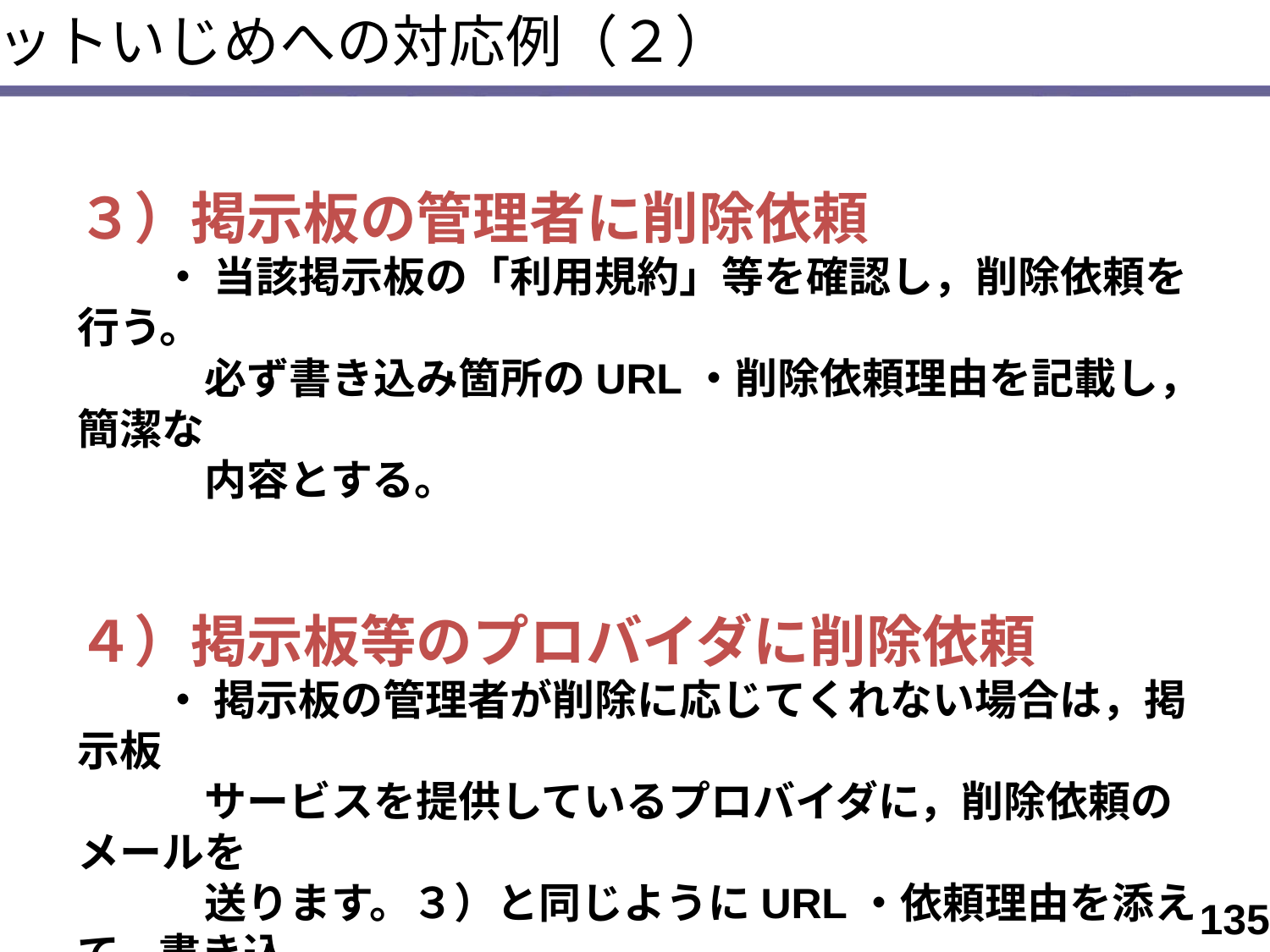

ネットいじめへの対応例（２）
３）掲示板の管理者に削除依頼
　　・ 当該掲示板の「利用規約」等を確認し，削除依頼を行う。
　　　必ず書き込み箇所のURL・削除依頼理由を記載し，簡潔な
　　　内容とする。

４）掲示板等のプロバイダに削除依頼
　　・ 掲示板の管理者が削除に応じてくれない場合は，掲示板
　　　サービスを提供しているプロバイダに，削除依頼のメールを
　　　送ります。３）と同じようにURL・依頼理由を添えて，書き込
　　　みて，書き込み削除と通信記録の保存を依頼する。
135